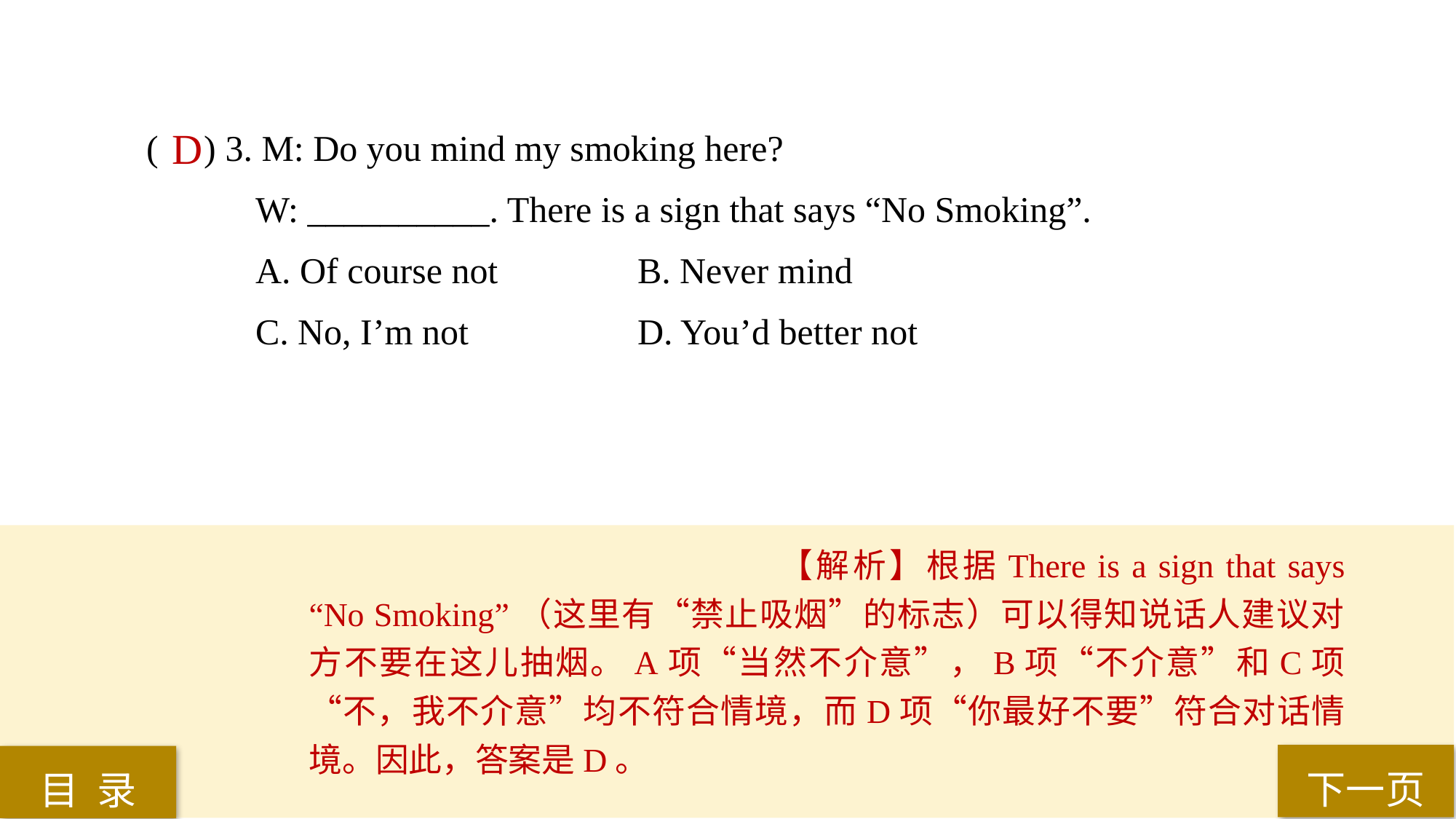

(     ) 3. M: Do you mind my smoking here?
W: __________. There is a sign that says “No Smoking”.
A. Of course not 		B. Never mind
C. No, I’m not 		D. You’d better not
 D
【解析】根据There is a sign that says “No Smoking”（这里有“禁止吸烟”的标志）可以得知说话人建议对方不要在这儿抽烟。A项“当然不介意”，B项“不介意”和C项“不，我不介意”均不符合情境，而D项“你最好不要”符合对话情境。因此，答案是D。